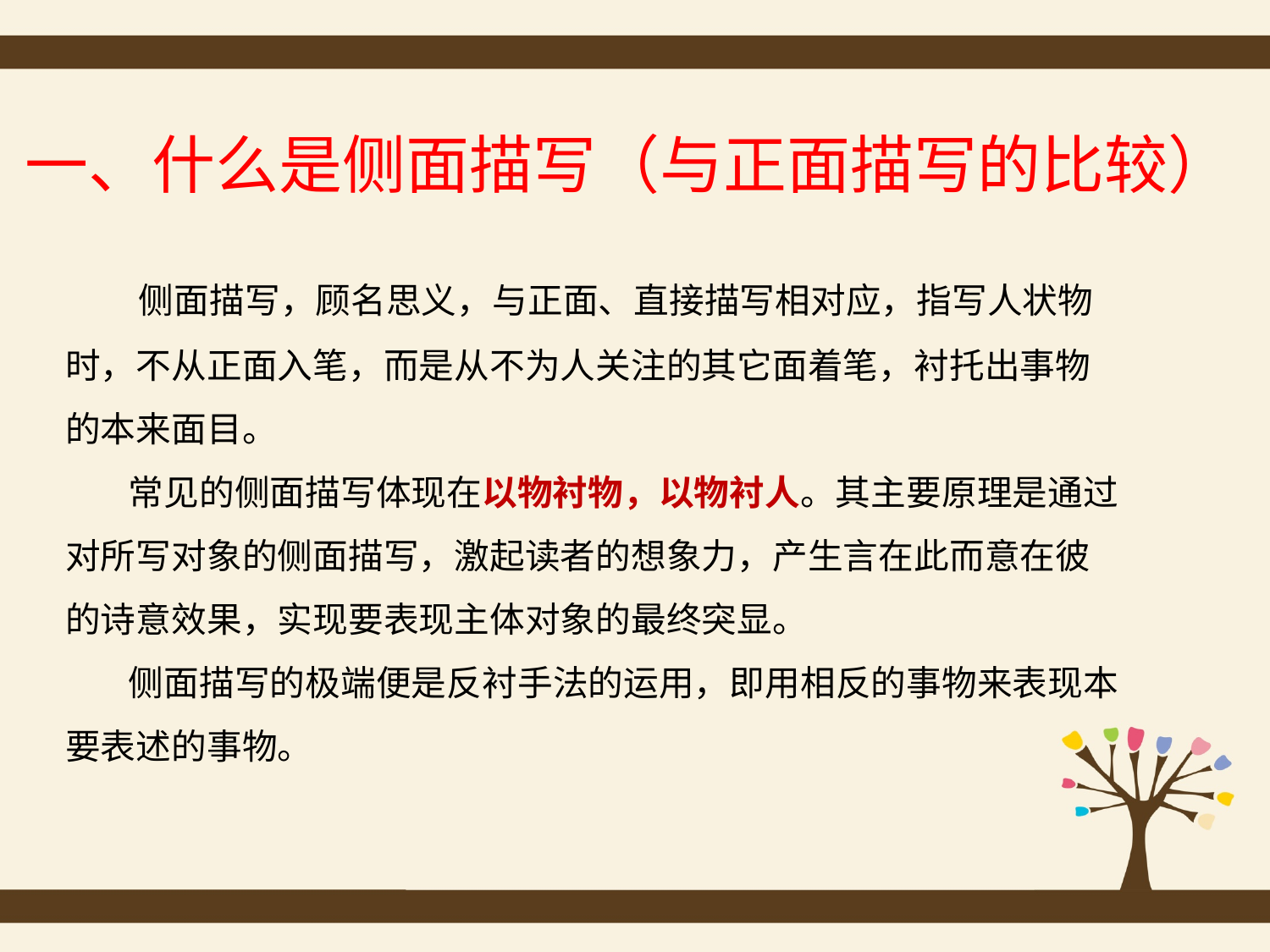

一、什么是侧面描写（与正面描写的比较）

       侧面描写，顾名思义，与正面、直接描写相对应，指写人状物时，不从正面入笔，而是从不为人关注的其它面着笔，衬托出事物的本来面目。
       常见的侧面描写体现在以物衬物，以物衬人。其主要原理是通过对所写对象的侧面描写，激起读者的想象力，产生言在此而意在彼的诗意效果，实现要表现主体对象的最终突显。
       侧面描写的极端便是反衬手法的运用，即用相反的事物来表现本要表述的事物。